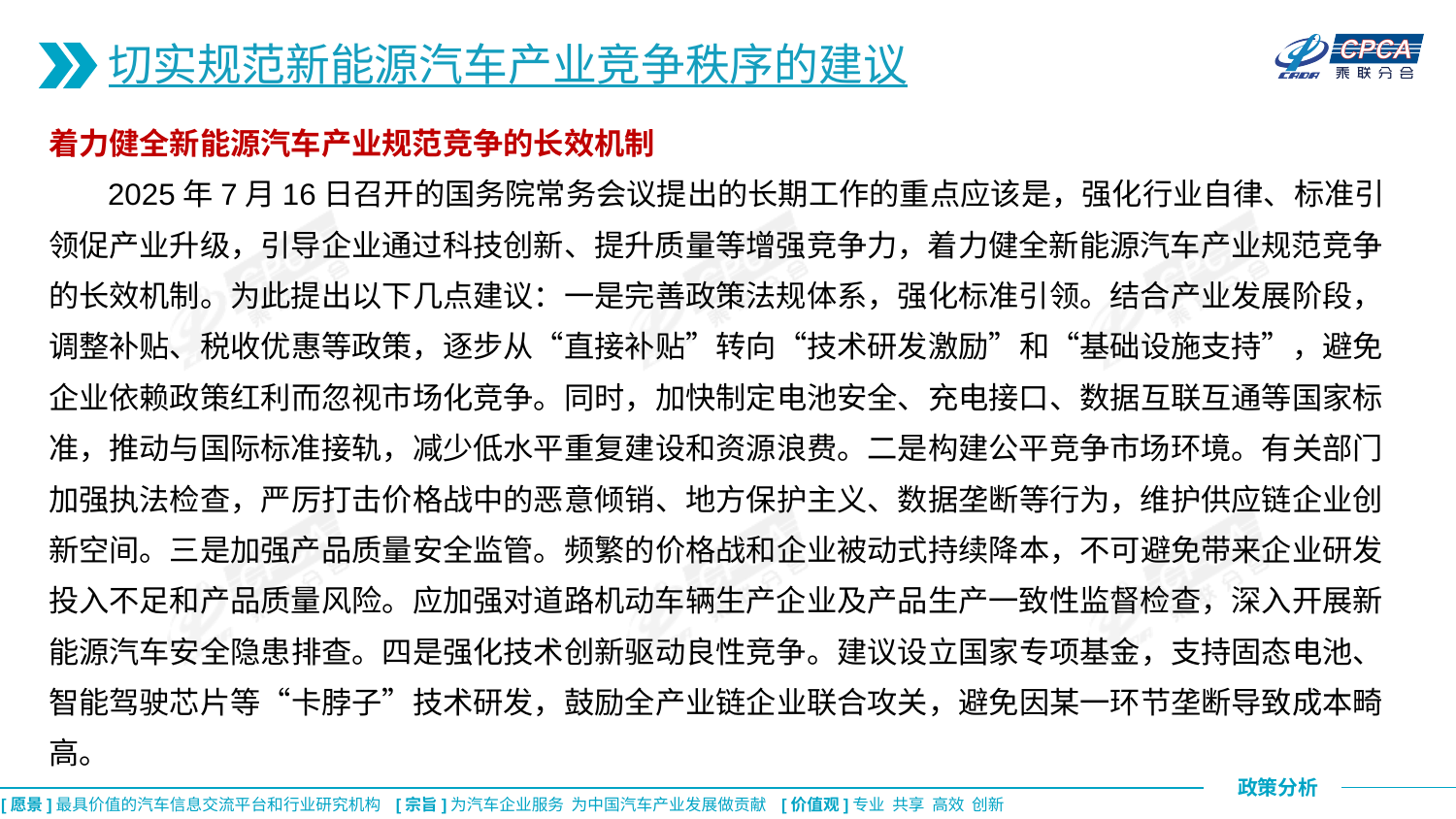

切实规范新能源汽车产业竞争秩序的建议
着力健全新能源汽车产业规范竞争的长效机制
       2025年7月16日召开的国务院常务会议提出的长期工作的重点应该是，强化行业自律、标准引领促产业升级，引导企业通过科技创新、提升质量等增强竞争力，着力健全新能源汽车产业规范竞争的长效机制。为此提出以下几点建议：一是完善政策法规体系，强化标准引领。结合产业发展阶段，调整补贴、税收优惠等政策，逐步从“直接补贴”转向“技术研发激励”和“基础设施支持”，避免企业依赖政策红利而忽视市场化竞争。同时，加快制定电池安全、充电接口、数据互联互通等国家标准，推动与国际标准接轨，减少低水平重复建设和资源浪费。二是构建公平竞争市场环境。有关部门加强执法检查，严厉打击价格战中的恶意倾销、地方保护主义、数据垄断等行为，维护供应链企业创新空间。三是加强产品质量安全监管。频繁的价格战和企业被动式持续降本，不可避免带来企业研发投入不足和产品质量风险。应加强对道路机动车辆生产企业及产品生产一致性监督检查，深入开展新能源汽车安全隐患排查。四是强化技术创新驱动良性竞争。建议设立国家专项基金，支持固态电池、智能驾驶芯片等“卡脖子”技术研发，鼓励全产业链企业联合攻关，避免因某一环节垄断导致成本畸高。